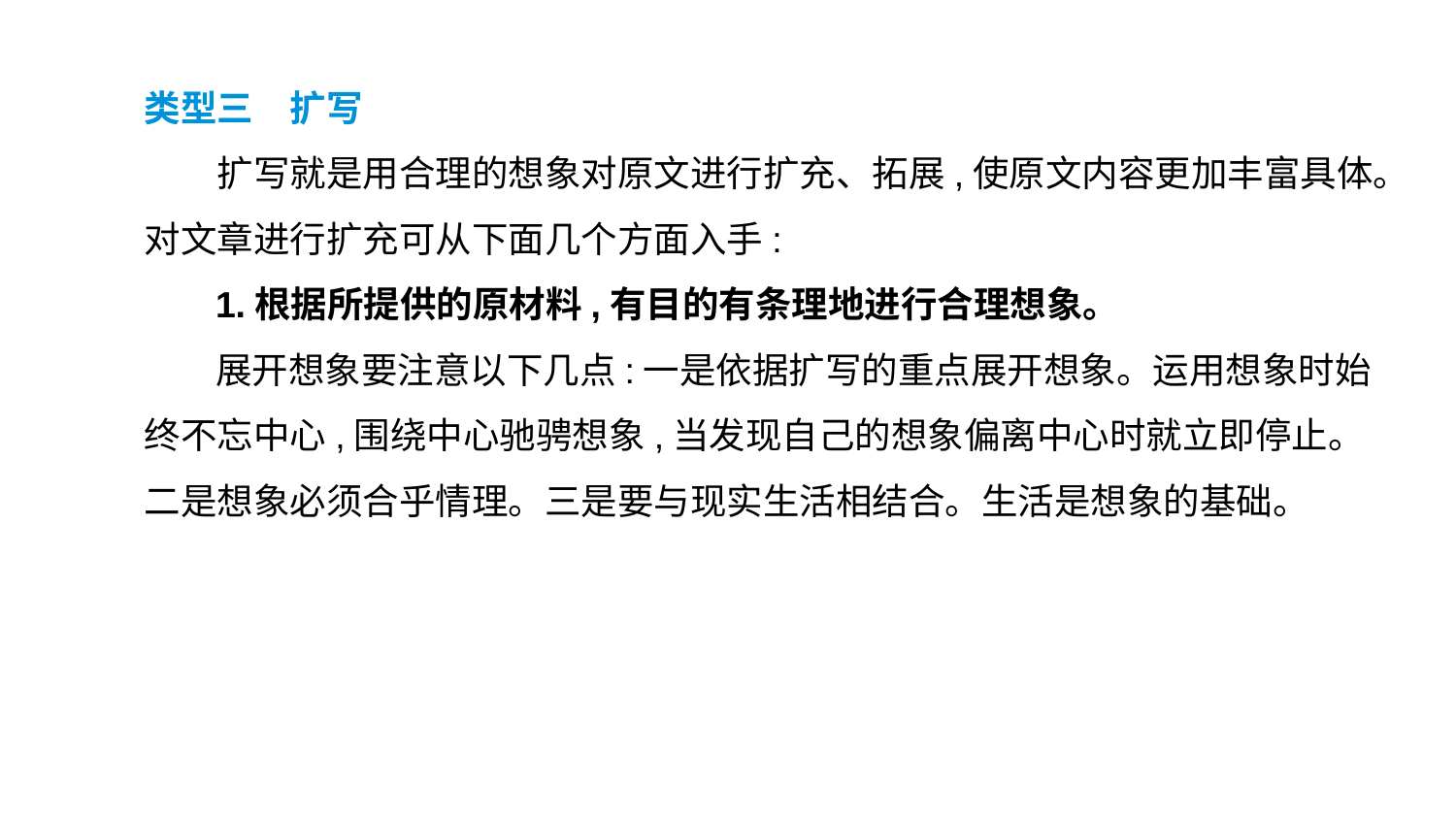

类型三　扩写
　　扩写就是用合理的想象对原文进行扩充、拓展,使原文内容更加丰富具体。对文章进行扩充可从下面几个方面入手:
1.根据所提供的原材料,有目的有条理地进行合理想象。
展开想象要注意以下几点:一是依据扩写的重点展开想象。运用想象时始终不忘中心,围绕中心驰骋想象,当发现自己的想象偏离中心时就立即停止。二是想象必须合乎情理。三是要与现实生活相结合。生活是想象的基础。